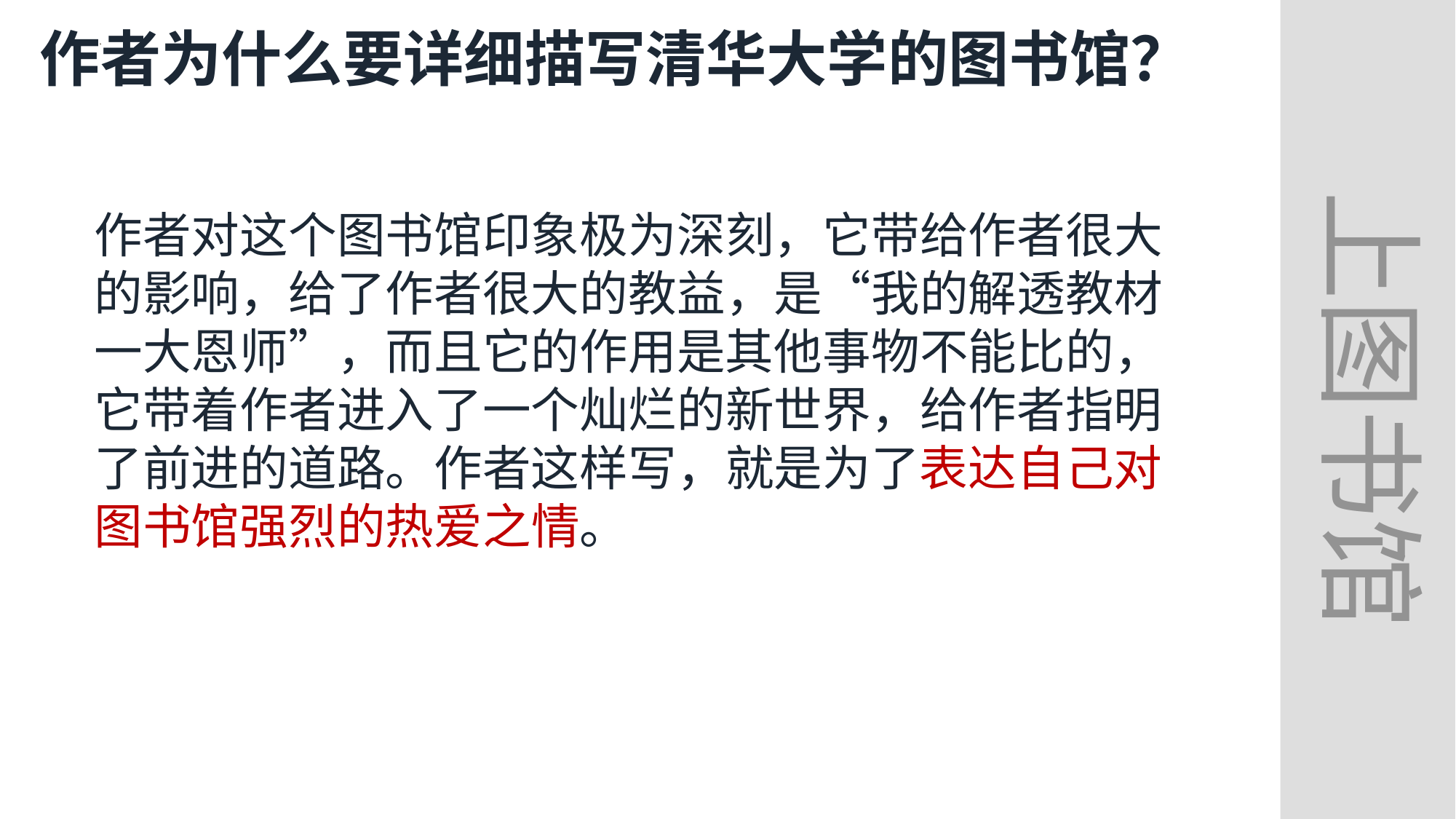

上图书馆
作者为什么要详细描写清华大学的图书馆？
作者对这个图书馆印象极为深刻，它带给作者很大的影响，给了作者很大的教益，是“我的解透教材一大恩师”，而且它的作用是其他事物不能比的，它带着作者进入了一个灿烂的新世界，给作者指明了前进的道路。作者这样写，就是为了表达自己对图书馆强烈的热爱之情。